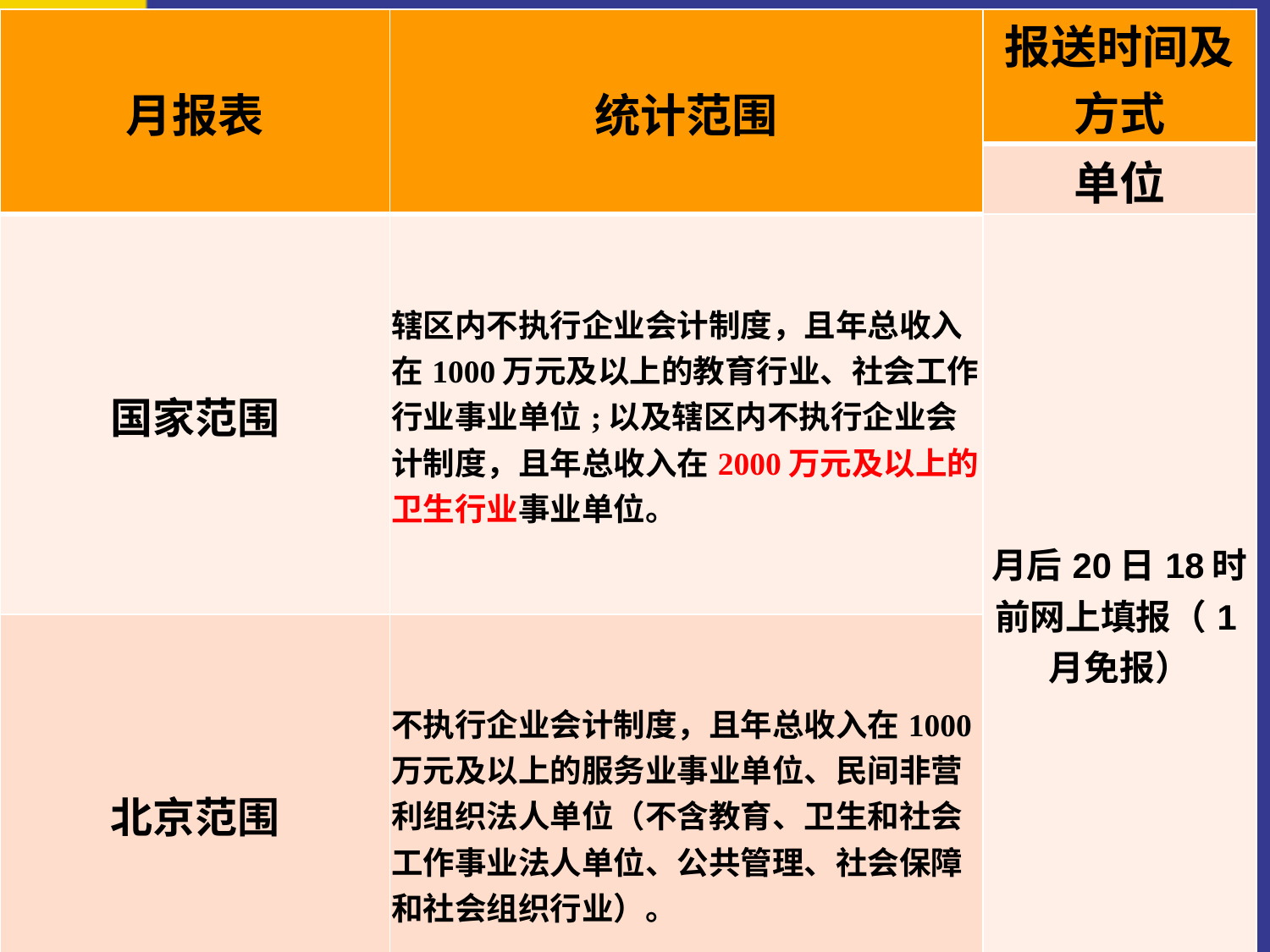

| 月报表 | 统计范围 | 报送时间及方式 |
| --- | --- | --- |
|  |  | 单位 |
| 国家范围 | 辖区内不执行企业会计制度，且年总收入在1000万元及以上的教育行业、社会工作行业事业单位;以及辖区内不执行企业会计制度，且年总收入在2000万元及以上的卫生行业事业单位。 | 月后20日18时前网上填报（1月免报） |
| 北京范围 | 不执行企业会计制度，且年总收入在1000万元及以上的服务业事业单位、民间非营利组织法人单位（不含教育、卫生和社会工作事业法人单位、公共管理、社会保障和社会组织行业）。 |  |
#